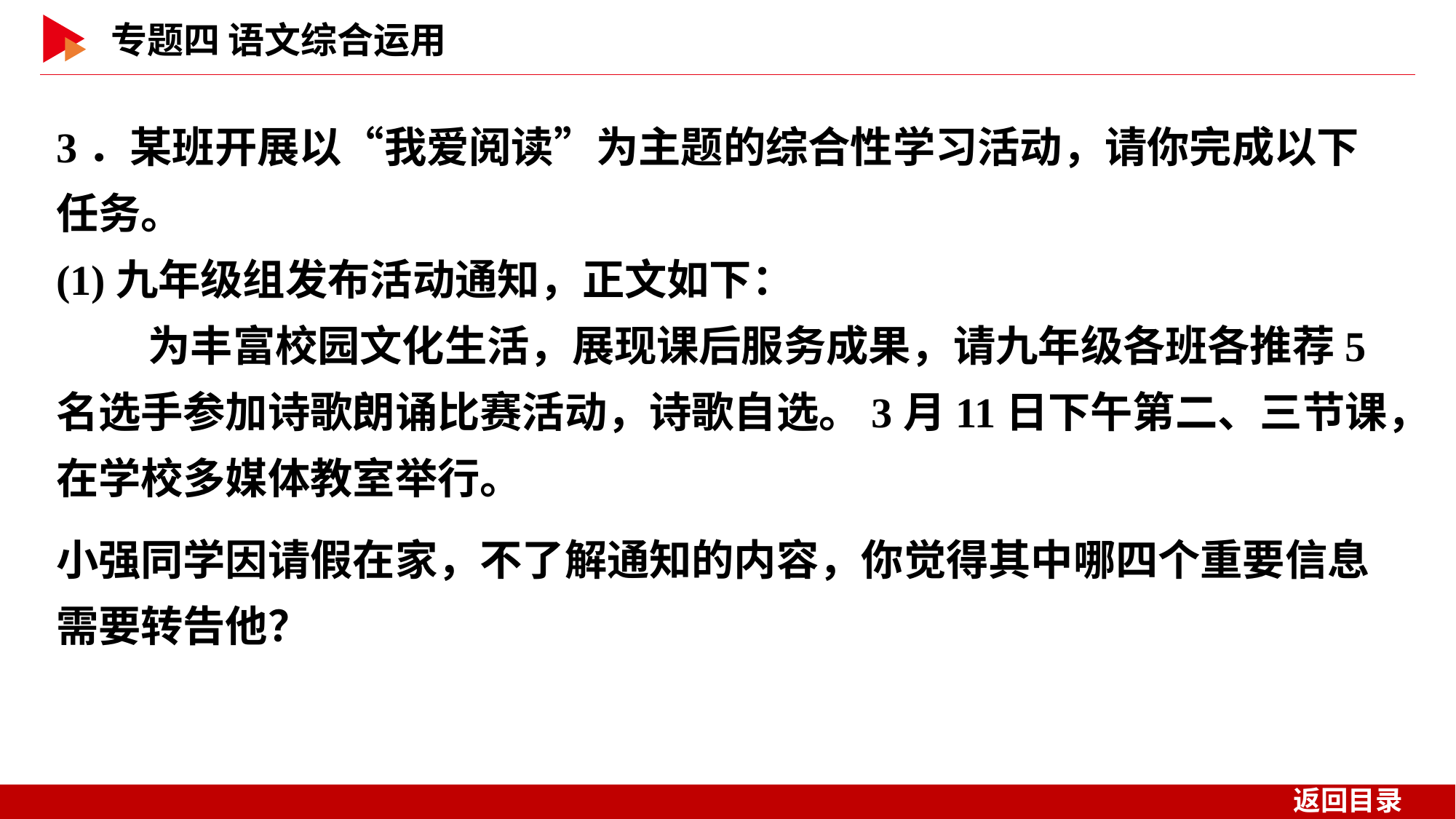

3．某班开展以“我爱阅读”为主题的综合性学习活动，请你完成以下任务。
(1)九年级组发布活动通知，正文如下：
     为丰富校园文化生活，展现课后服务成果，请九年级各班各推荐5名选手参加诗歌朗诵比赛活动，诗歌自选。3月11日下午第二、三节课，在学校多媒体教室举行。
小强同学因请假在家，不了解通知的内容，你觉得其中哪四个重要信息需要转告他？